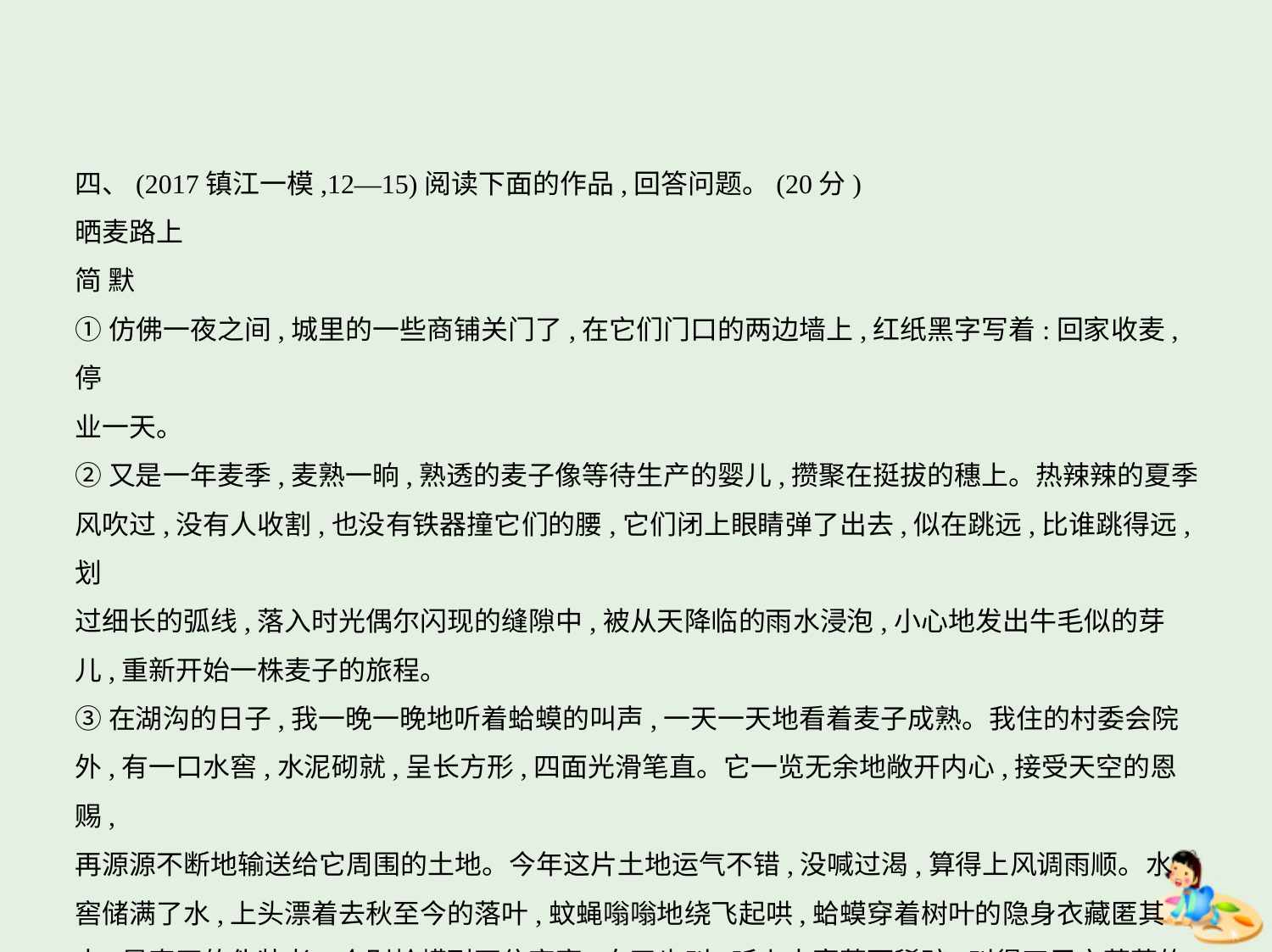

四、(2017镇江一模,12—15)阅读下面的作品,回答问题。(20分)
晒麦路上
简 默
①仿佛一夜之间,城里的一些商铺关门了,在它们门口的两边墙上,红纸黑字写着:回家收麦,停
业一天。
②又是一年麦季,麦熟一晌,熟透的麦子像等待生产的婴儿,攒聚在挺拔的穗上。热辣辣的夏季
风吹过,没有人收割,也没有铁器撞它们的腰,它们闭上眼睛弹了出去,似在跳远,比谁跳得远,划
过细长的弧线,落入时光偶尔闪现的缝隙中,被从天降临的雨水浸泡,小心地发出牛毛似的芽
儿,重新开始一株麦子的旅程。
③在湖沟的日子,我一晚一晚地听着蛤蟆的叫声,一天一天地看着麦子成熟。我住的村委会院
外,有一口水窖,水泥砌就,呈长方形,四面光滑笔直。它一览无余地敞开内心,接受天空的恩赐,
再源源不断地输送给它周围的土地。今年这片土地运气不错,没喊过渴,算得上风调雨顺。水
窖储满了水,上头漂着去秋至今的落叶,蚊蝇嗡嗡地绕飞起哄,蛤蟆穿着树叶的隐身衣藏匿其
中,是真正的伪装者。个别蛤蟆耐不住寂寞,白天也叫,听上去寥落而稀疏,叫得四周空荡荡的